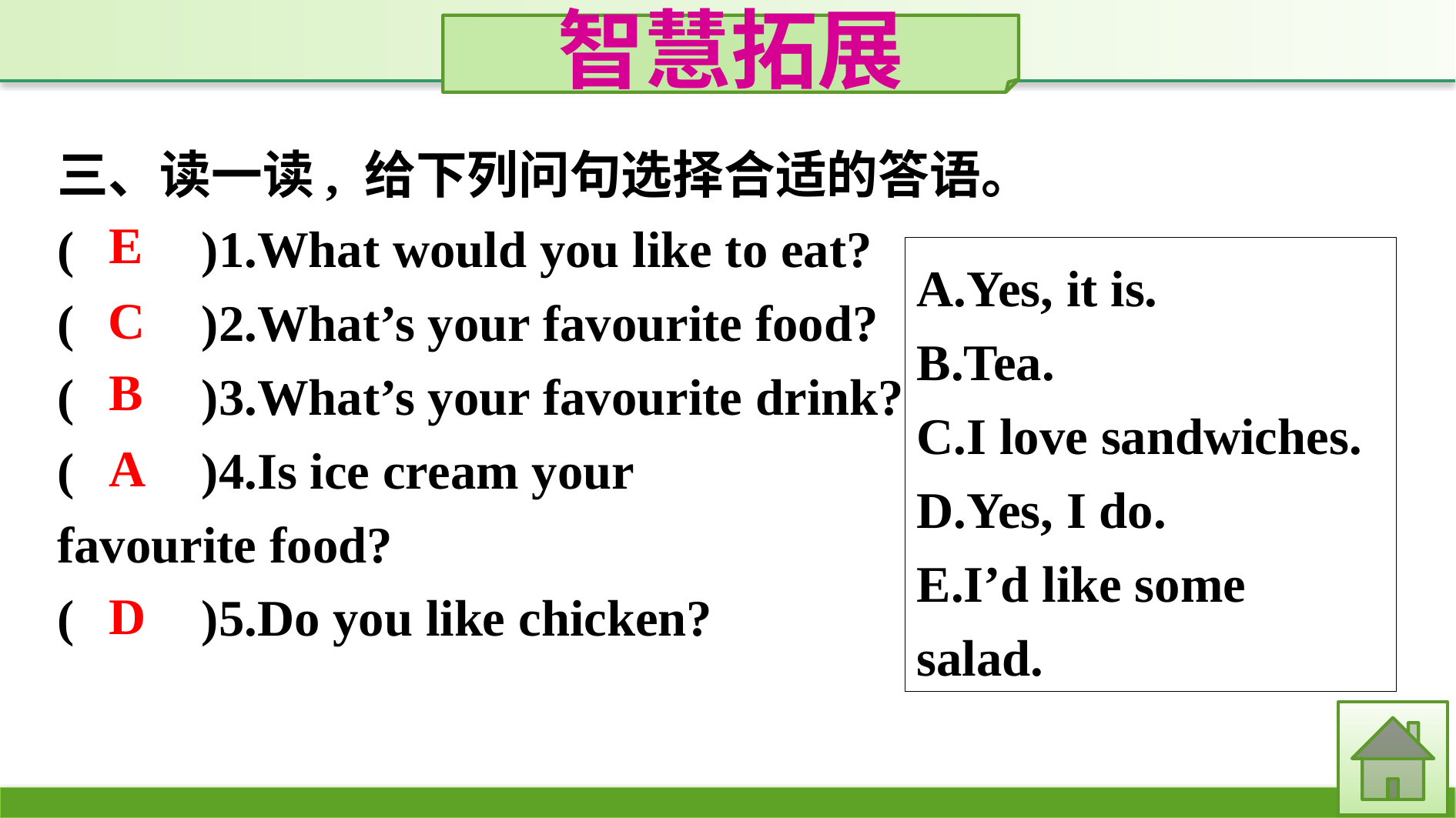

智慧拓展
三、读一读, 给下列问句选择合适的答语。
(　　)1.What would you like to eat?
(　　)2.What’s your favourite food?
(　　)3.What’s your favourite drink?
(　　)4.Is ice cream your
favourite food?
(　　)5.Do you like chicken?
E
A.Yes, it is.
B.Tea.
C.I love sandwiches.
D.Yes, I do.
E.I’d like some salad.
C
B
A
D